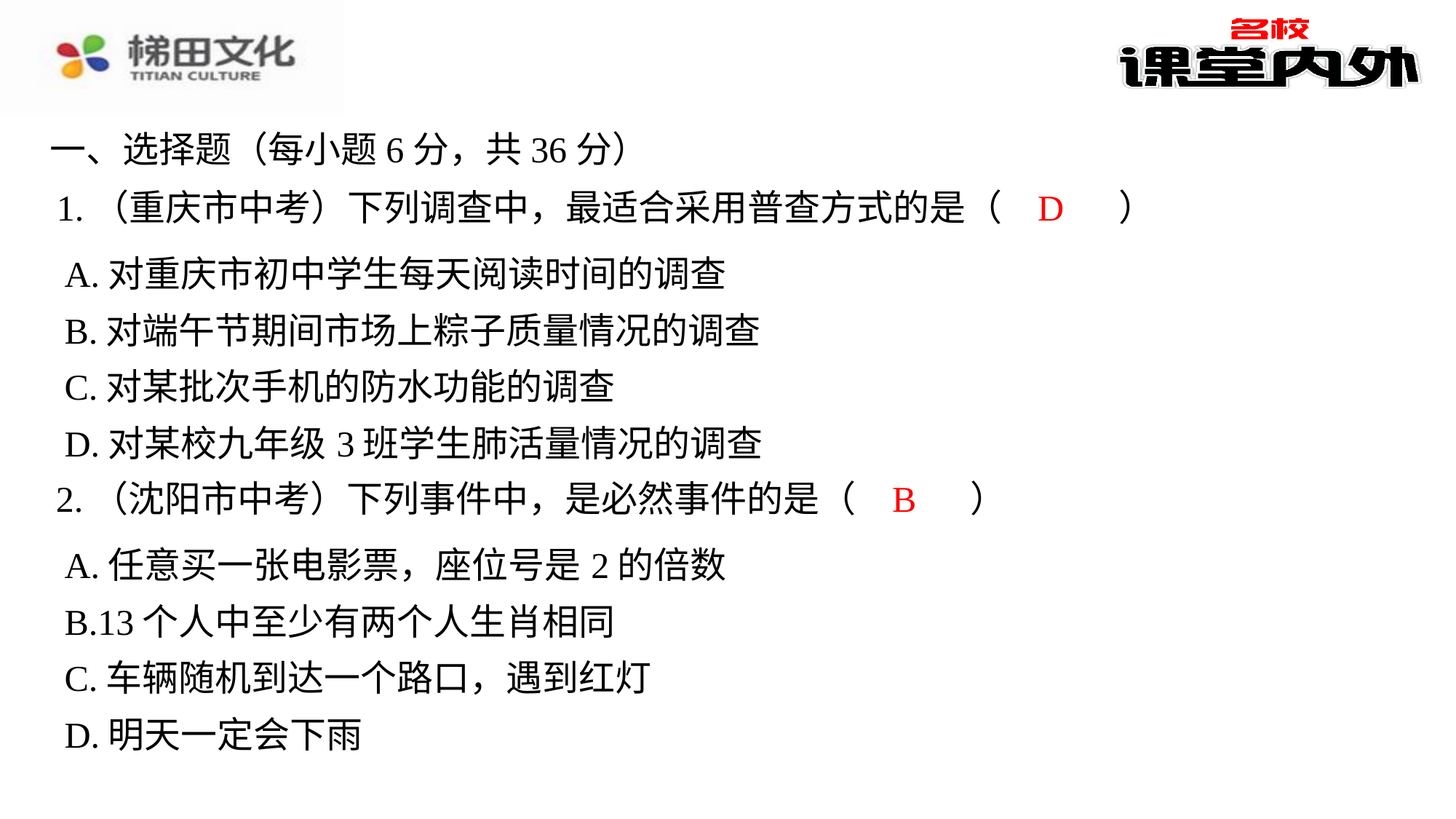

一、选择题（每小题6分，共36分）
D
1.（重庆市中考）下列调查中，最适合采用普查方式的是（　D　）
| A.对重庆市初中学生每天阅读时间的调查 |
| --- |
| B.对端午节期间市场上粽子质量情况的调查 |
| C.对某批次手机的防水功能的调查 |
| D.对某校九年级3班学生肺活量情况的调查 |
B
2.（沈阳市中考）下列事件中，是必然事件的是（　B　）
| A.任意买一张电影票，座位号是2的倍数 |
| --- |
| B.13个人中至少有两个人生肖相同 |
| C.车辆随机到达一个路口，遇到红灯 |
| D.明天一定会下雨 |